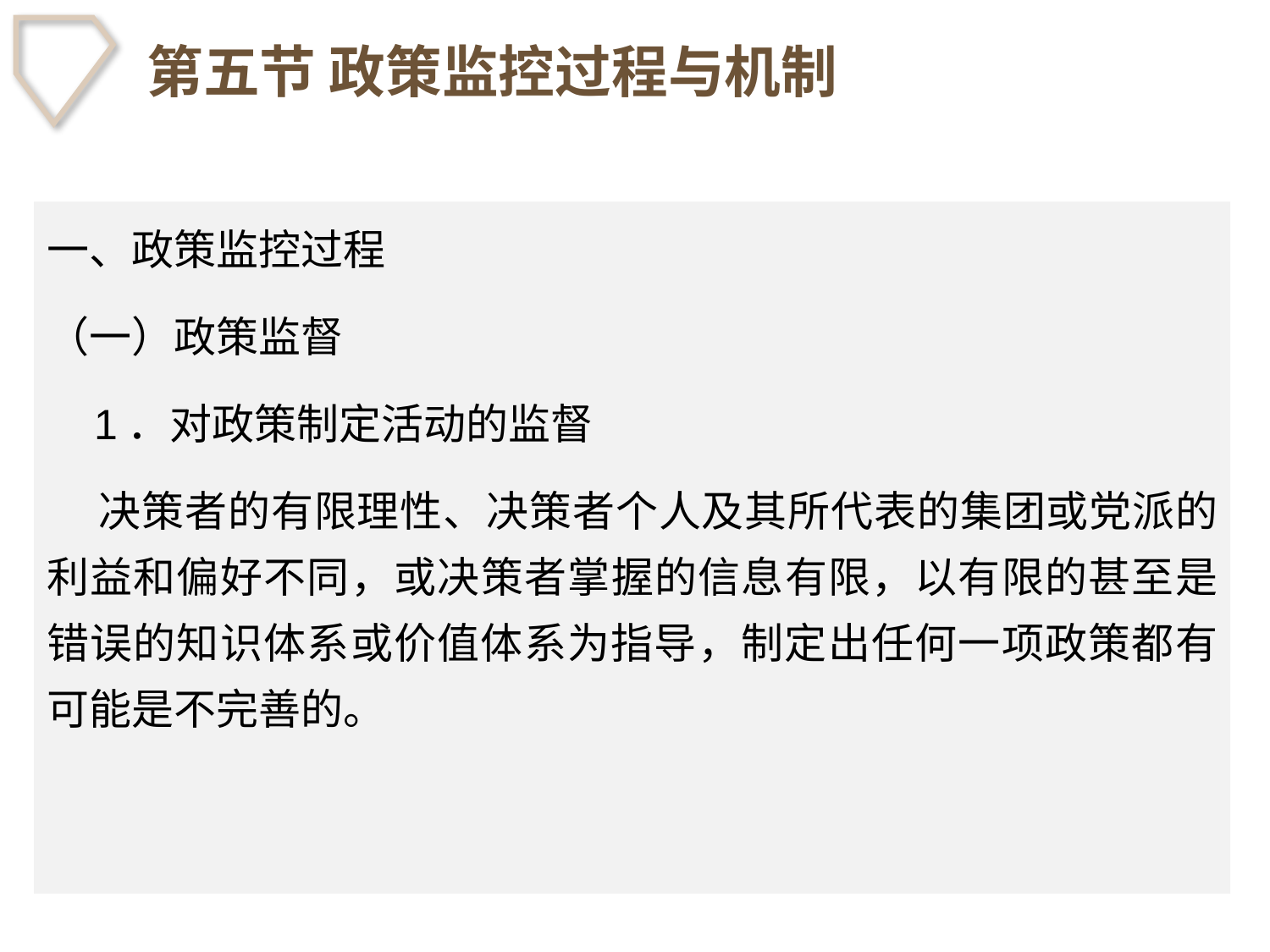

# 第五节 政策监控过程与机制
一、政策监控过程
（一）政策监督
    1．对政策制定活动的监督
    决策者的有限理性、决策者个人及其所代表的集团或党派的利益和偏好不同，或决策者掌握的信息有限，以有限的甚至是错误的知识体系或价值体系为指导，制定出任何一项政策都有可能是不完善的。